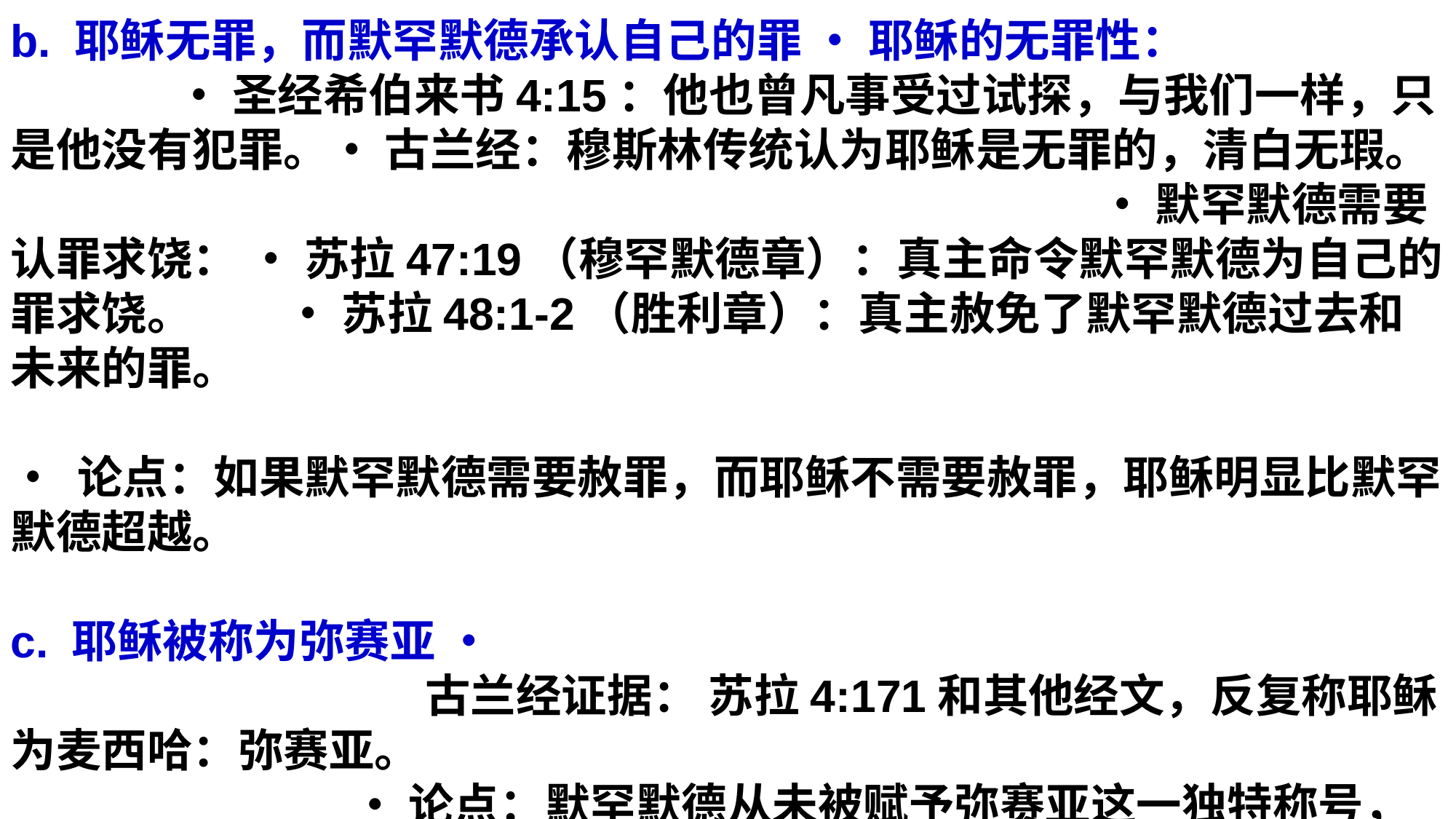

b. 耶稣无罪，而默罕默德承认自己的罪 • 耶稣的无罪性：                                         • 圣经希伯来书4:15：他也曾凡事受过试探，与我们一样，只是他没有犯罪。• 古兰经：穆斯林传统认为耶稣是无罪的，清白无瑕。                                                                                                           • 默罕默德需要认罪求饶： • 苏拉47:19（穆罕默德章）：真主命令默罕默德为自己的罪求饶。         • 苏拉48:1-2（胜利章）：真主赦免了默罕默德过去和未来的罪。

• 论点：如果默罕默德需要赦罪，而耶稣不需要赦罪，耶稣明显比默罕默德超越。

c. 耶稣被称为弥赛亚 •                                                                                                                                    古兰经证据： 苏拉4:171和其他经文，反复称耶稣为麦西哈：弥赛亚。                                                                                                                                    • 论点：默罕默德从未被赋予弥赛亚这一独特称号，表明耶稣的使命地位更高。